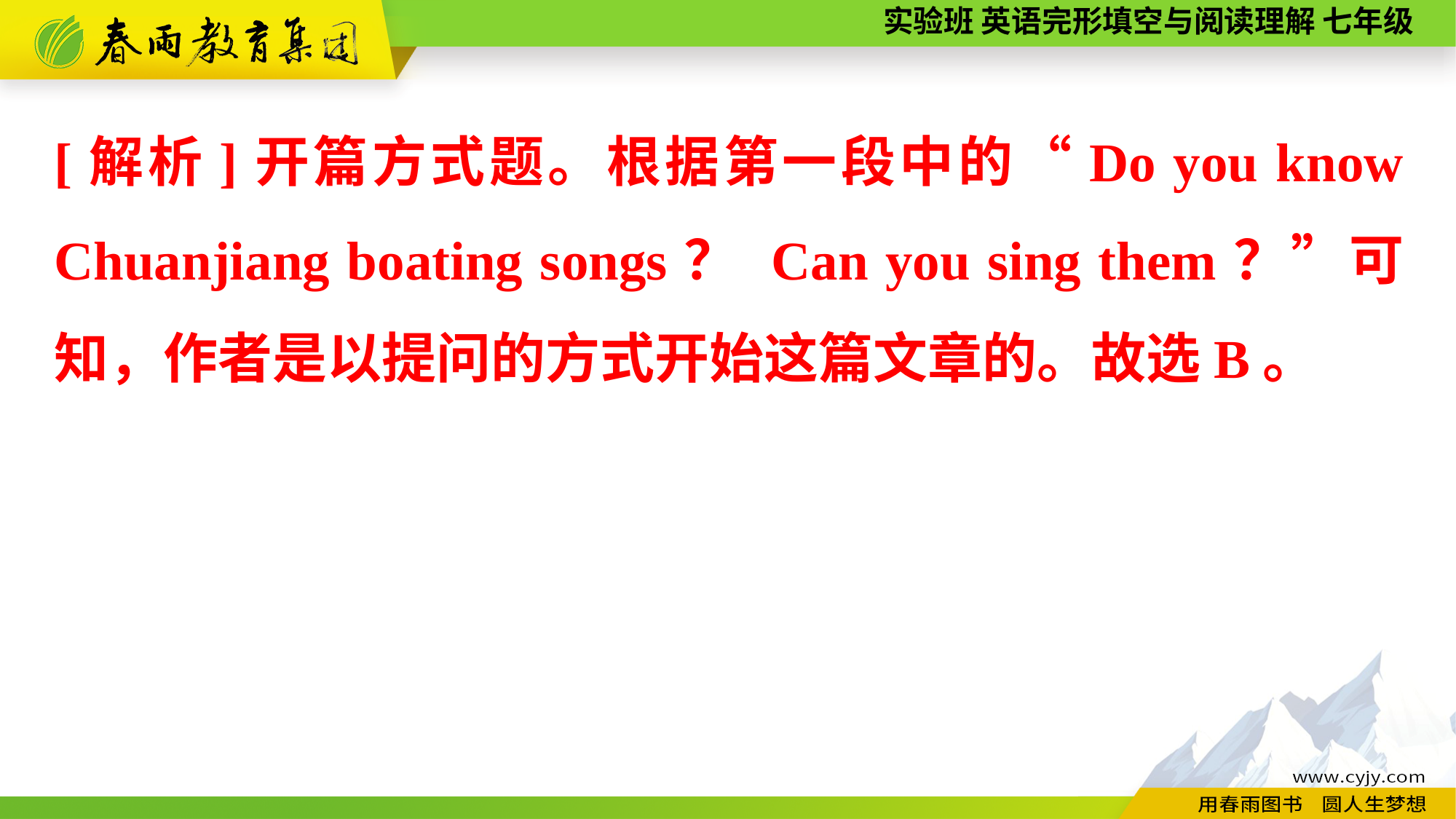

[解析]开篇方式题。根据第一段中的“Do you know Chuanjiang boating songs？ Can you sing them？”可知，作者是以提问的方式开始这篇文章的。故选B。